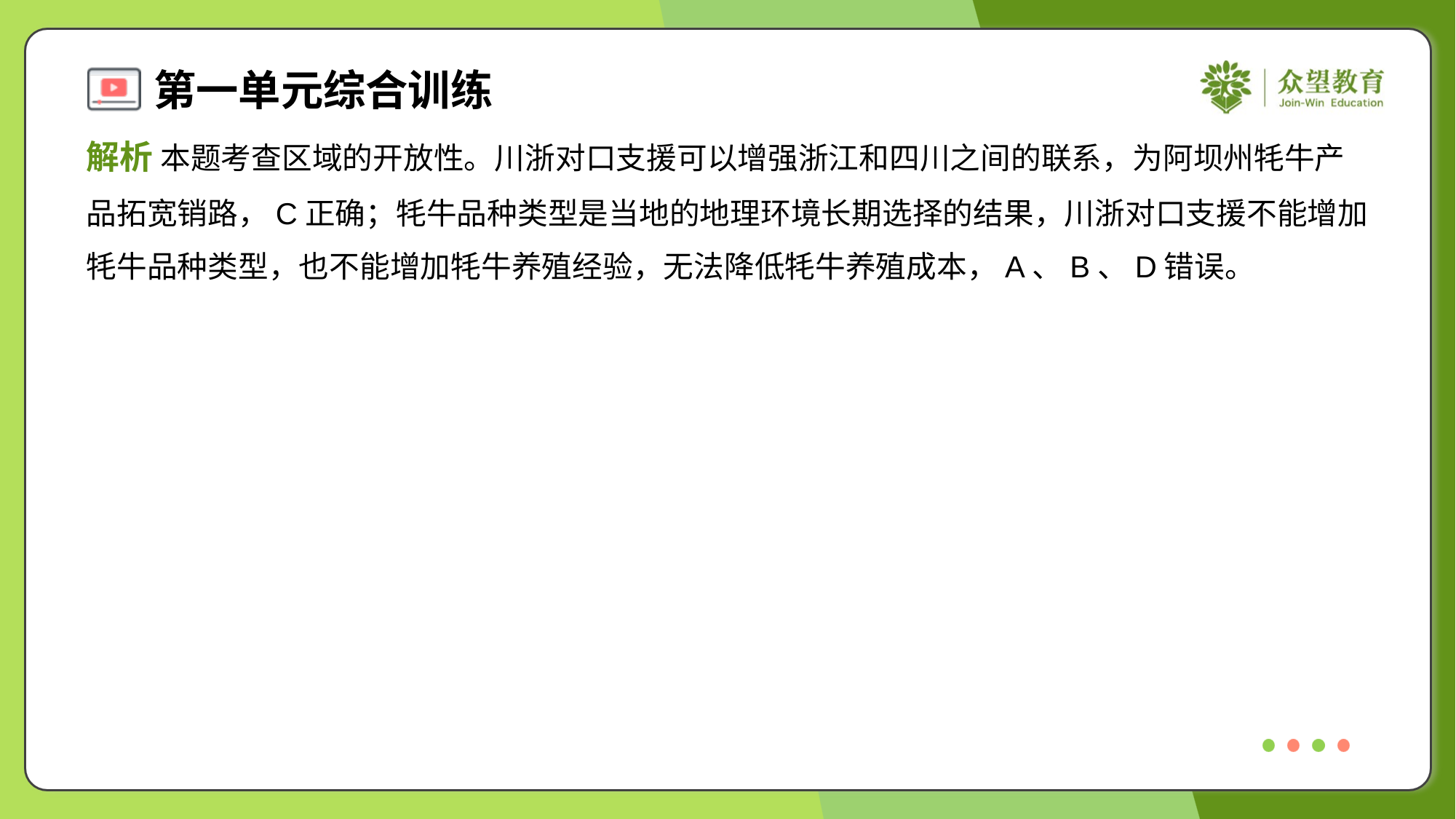

解析 本题考查区域的开放性。川浙对口支援可以增强浙江和四川之间的联系，为阿坝州牦牛产
品拓宽销路，C正确；牦牛品种类型是当地的地理环境长期选择的结果，川浙对口支援不能增加
牦牛品种类型，也不能增加牦牛养殖经验，无法降低牦牛养殖成本，A、B、D错误。